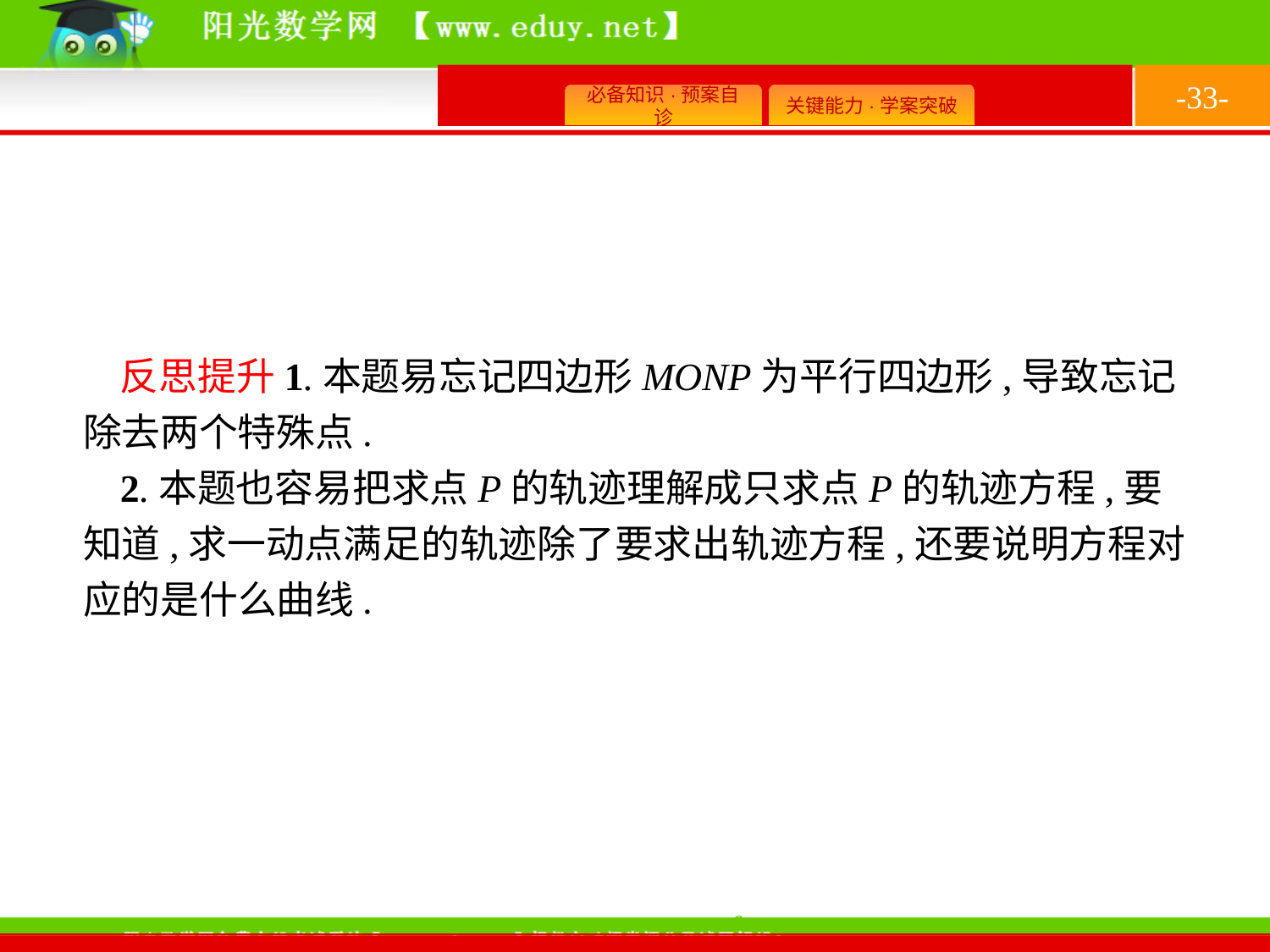

-33-
反思提升1.本题易忘记四边形MONP为平行四边形,导致忘记除去两个特殊点.
2.本题也容易把求点P的轨迹理解成只求点P的轨迹方程,要知道,求一动点满足的轨迹除了要求出轨迹方程,还要说明方程对应的是什么曲线.